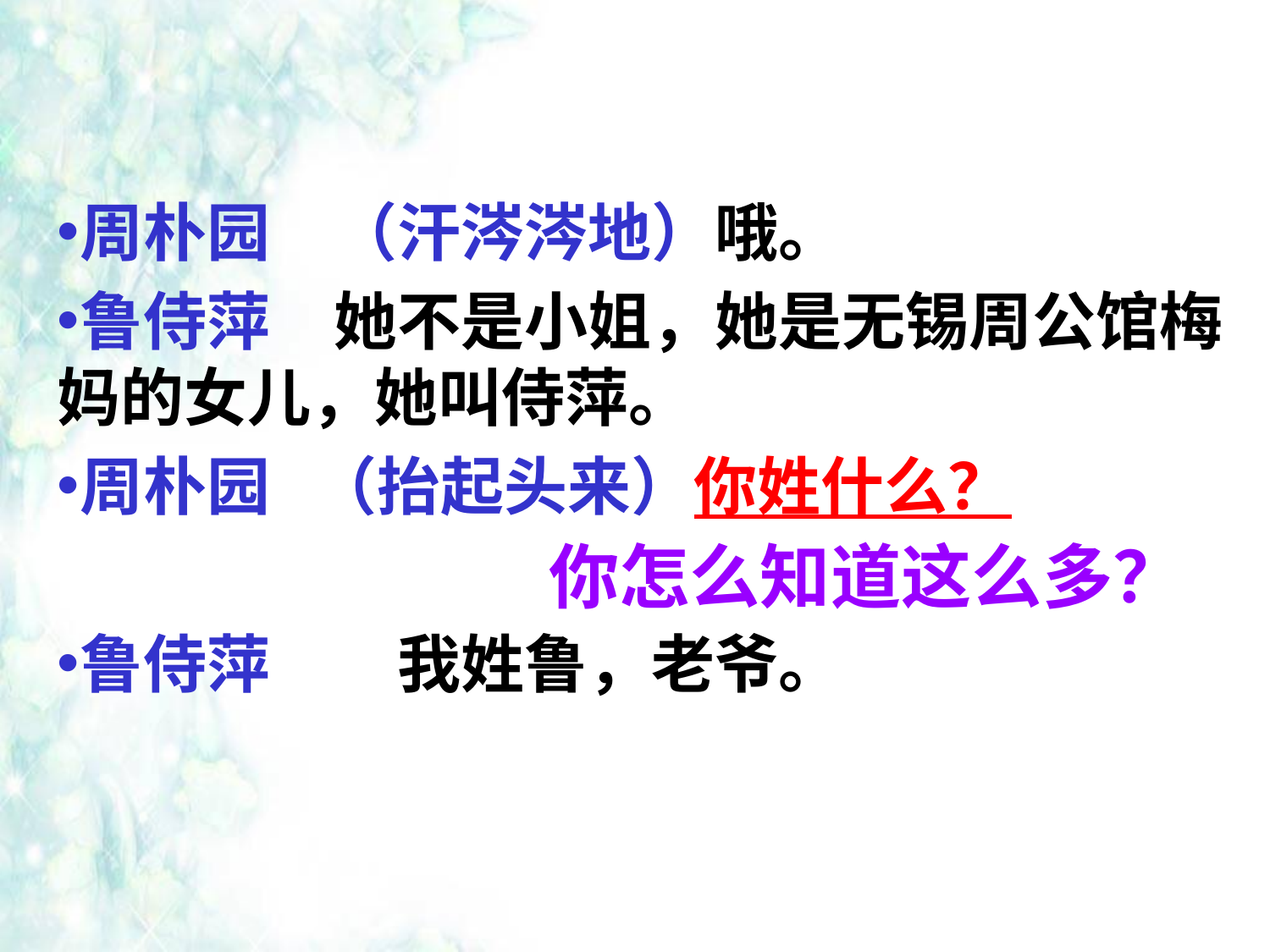

周朴园　（汗涔涔地）哦。
鲁侍萍　她不是小姐，她是无锡周公馆梅妈的女儿，她叫侍萍。
周朴园   （抬起头来）你姓什么？

鲁侍萍　　我姓鲁，老爷。

你怎么知道这么多？